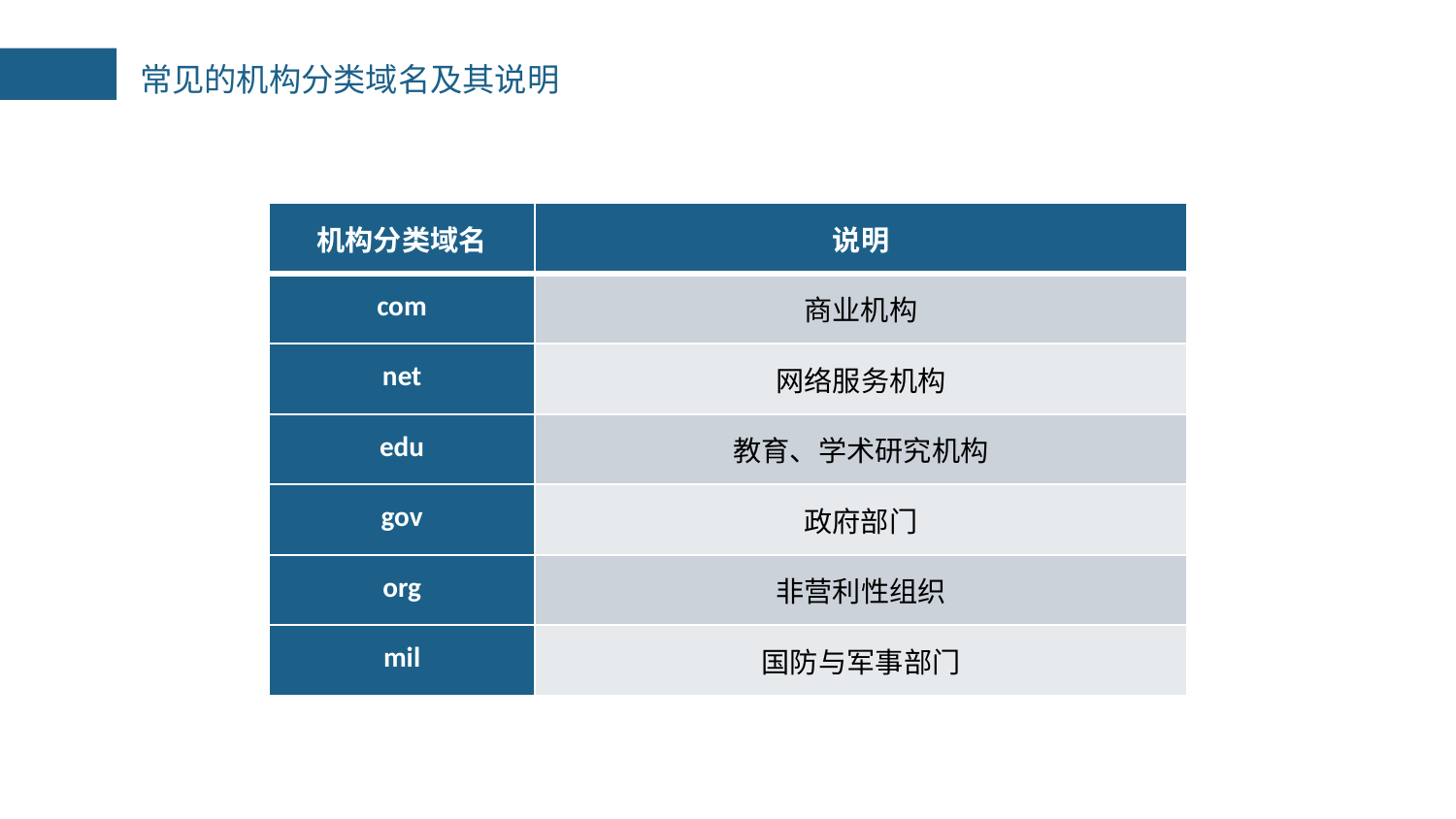

常见的机构分类域名及其说明
| 机构分类域名 | 说明 |
| --- | --- |
| com | 商业机构 |
| net | 网络服务机构 |
| edu | 教育、学术研究机构 |
| gov | 政府部门 |
| org | 非营利性组织 |
| mil | 国防与军事部门 |